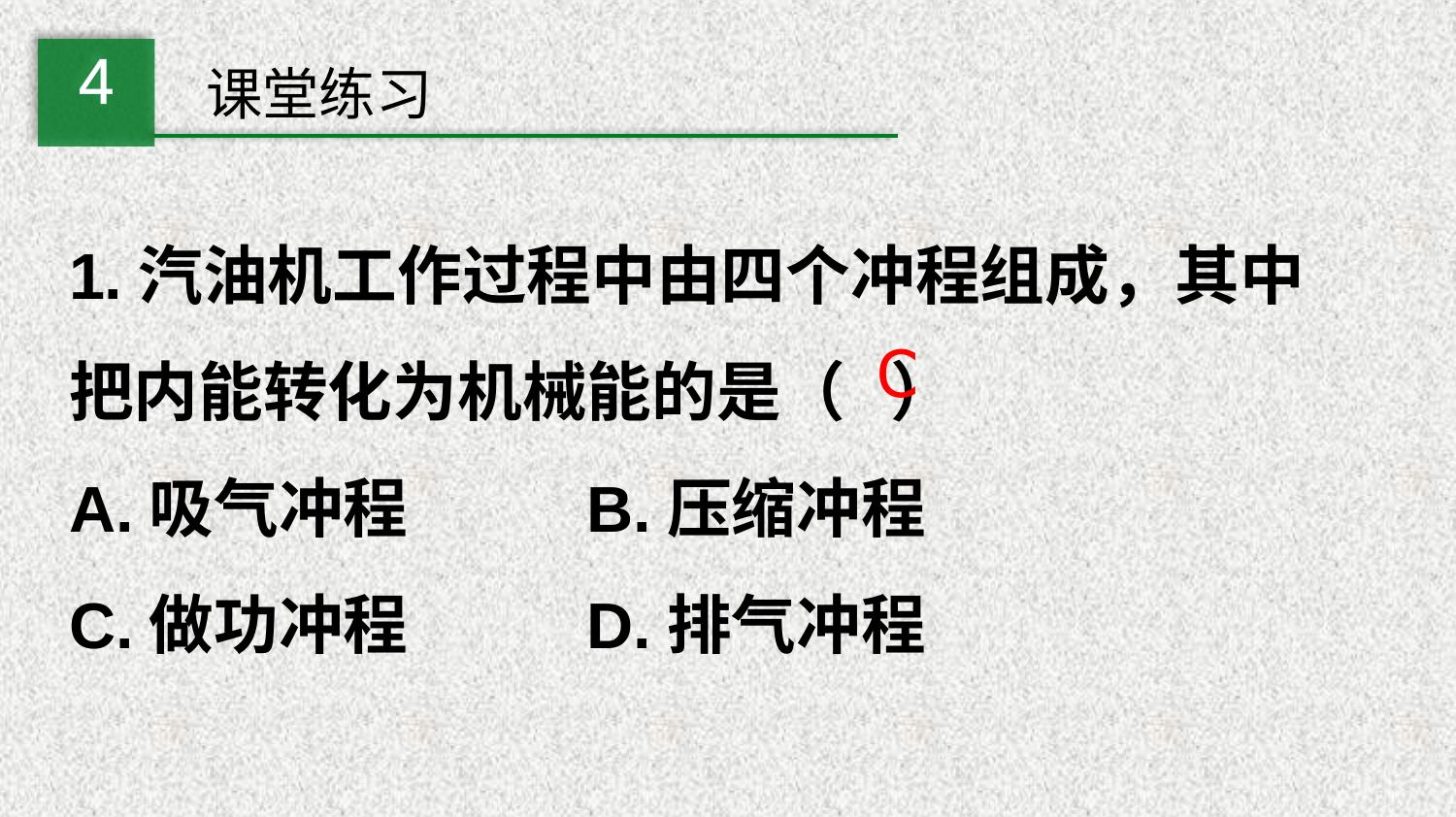

4
课堂练习
1.汽油机工作过程中由四个冲程组成，其中把内能转化为机械能的是（   ）
A.吸气冲程           B.压缩冲程
C.做功冲程           D.排气冲程
C